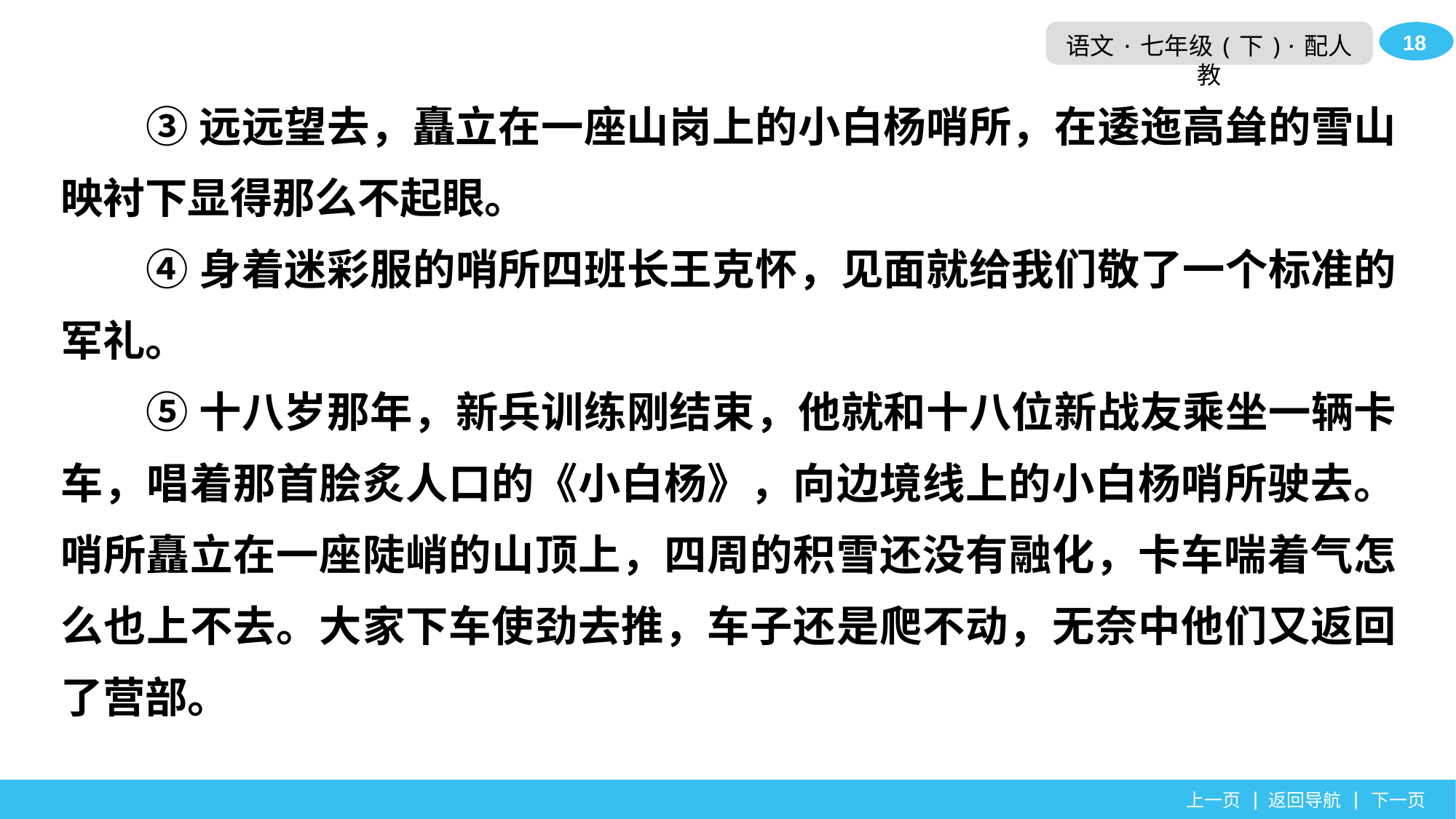

③远远望去，矗立在一座山岗上的小白杨哨所，在逶迤高耸的雪山映衬下显得那么不起眼。
④身着迷彩服的哨所四班长王克怀，见面就给我们敬了一个标准的军礼。
⑤十八岁那年，新兵训练刚结束，他就和十八位新战友乘坐一辆卡车，唱着那首脍炙人口的《小白杨》，向边境线上的小白杨哨所驶去。哨所矗立在一座陡峭的山顶上，四周的积雪还没有融化，卡车喘着气怎么也上不去。大家下车使劲去推，车子还是爬不动，无奈中他们又返回了营部。